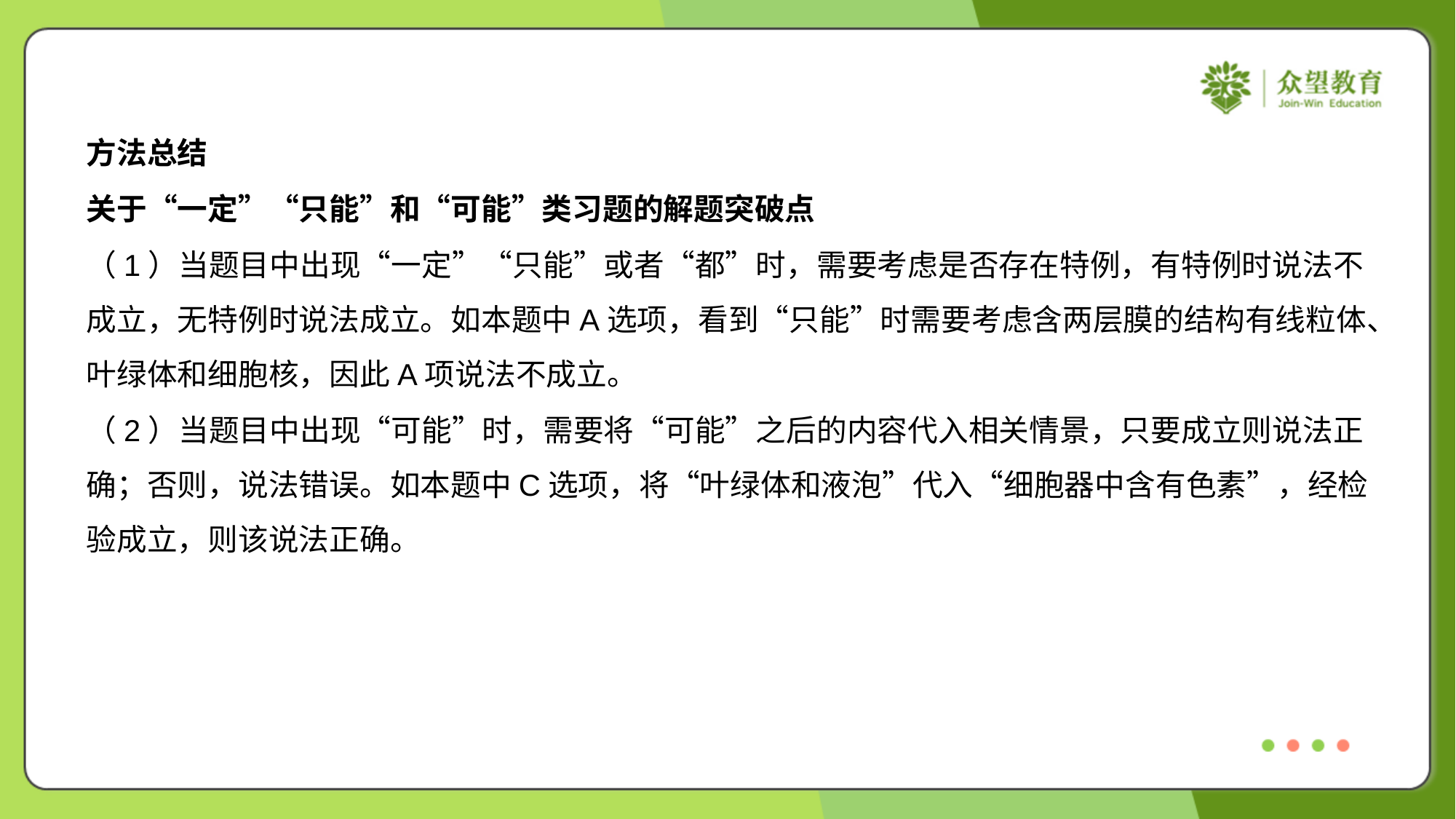

方法总结
关于“一定”“只能”和“可能”类习题的解题突破点
（1）当题目中出现“一定”“只能”或者“都”时，需要考虑是否存在特例，有特例时说法不
成立，无特例时说法成立。如本题中A选项，看到“只能”时需要考虑含两层膜的结构有线粒体、
叶绿体和细胞核，因此A项说法不成立。
（2）当题目中出现“可能”时，需要将“可能”之后的内容代入相关情景，只要成立则说法正
确；否则，说法错误。如本题中C选项，将“叶绿体和液泡”代入“细胞器中含有色素”，经检
验成立，则该说法正确。